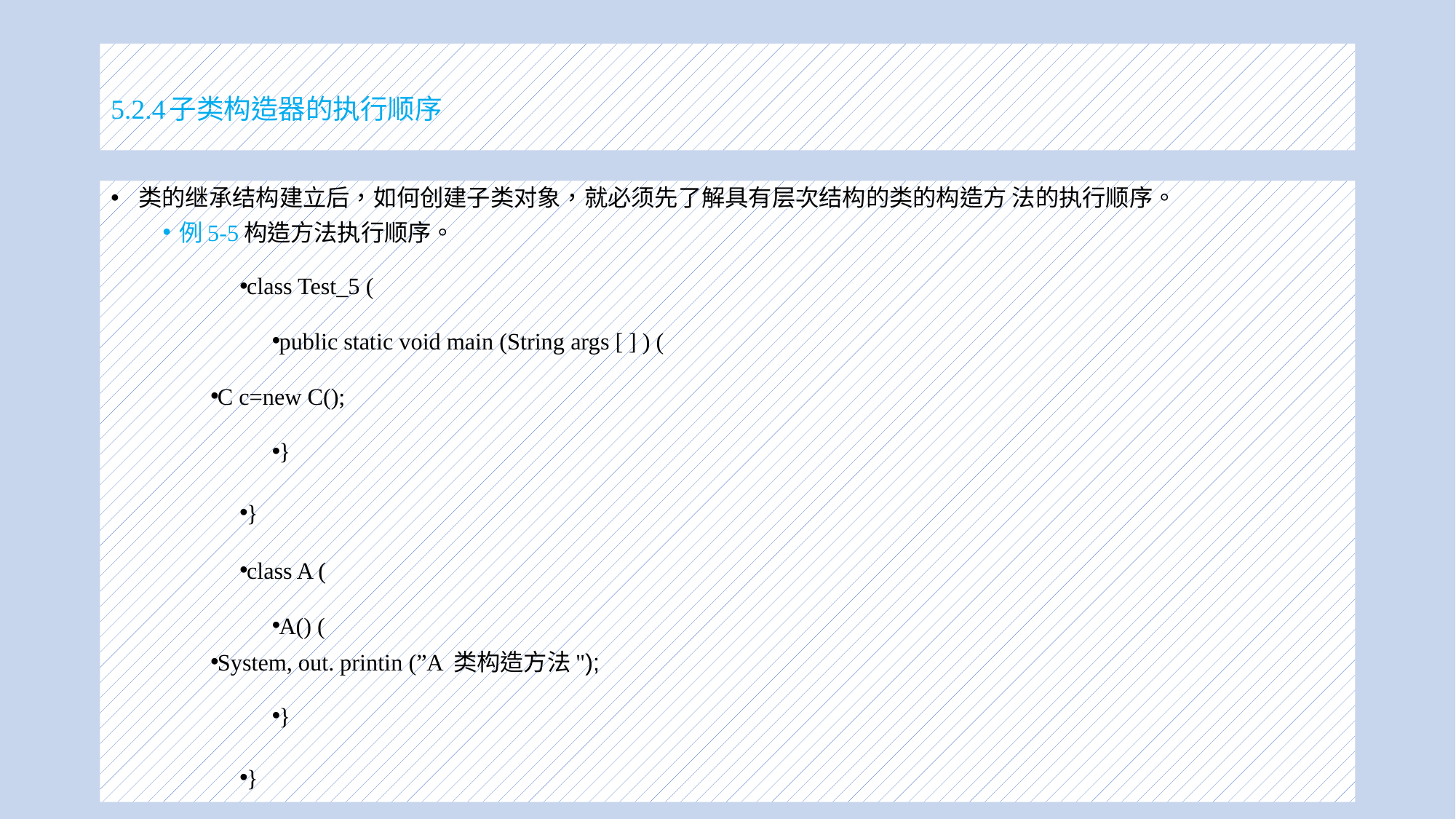

# 5.2.4子类构造器的执行顺序
类的继承结构建立后，如何创建子类对象，就必须先了解具有层次结构的类的构造方 法的执行顺序。
例5-5构造方法执行顺序。
class Test_5 (
public static void main (String args [ ] ) (
C c=new C();
}
}
class A (
A() (
System, out. printin (”A 类构造方法");
}
}